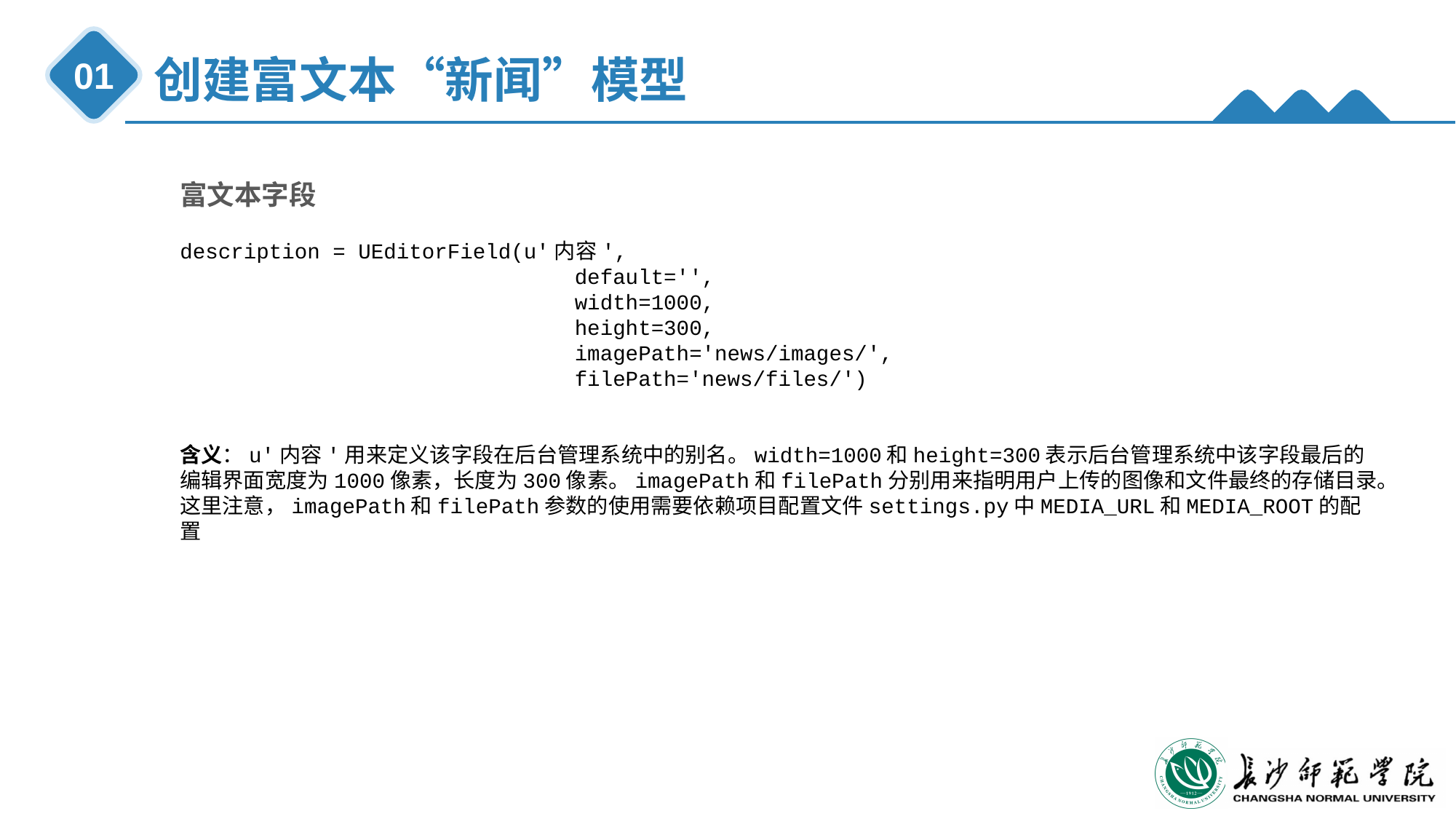

创建富文本“新闻”模型
01

富文本字段
description = UEditorField(u'内容',
                               default='',
                               width=1000,
                               height=300,
                               imagePath='news/images/',
                               filePath='news/files/')

含义：u'内容'用来定义该字段在后台管理系统中的别名。width=1000和height=300表示后台管理系统中该字段最后的编辑界面宽度为1000像素，长度为300像素。imagePath和filePath分别用来指明用户上传的图像和文件最终的存储目录。这里注意，imagePath和filePath参数的使用需要依赖项目配置文件settings.py中MEDIA_URL和MEDIA_ROOT的配置